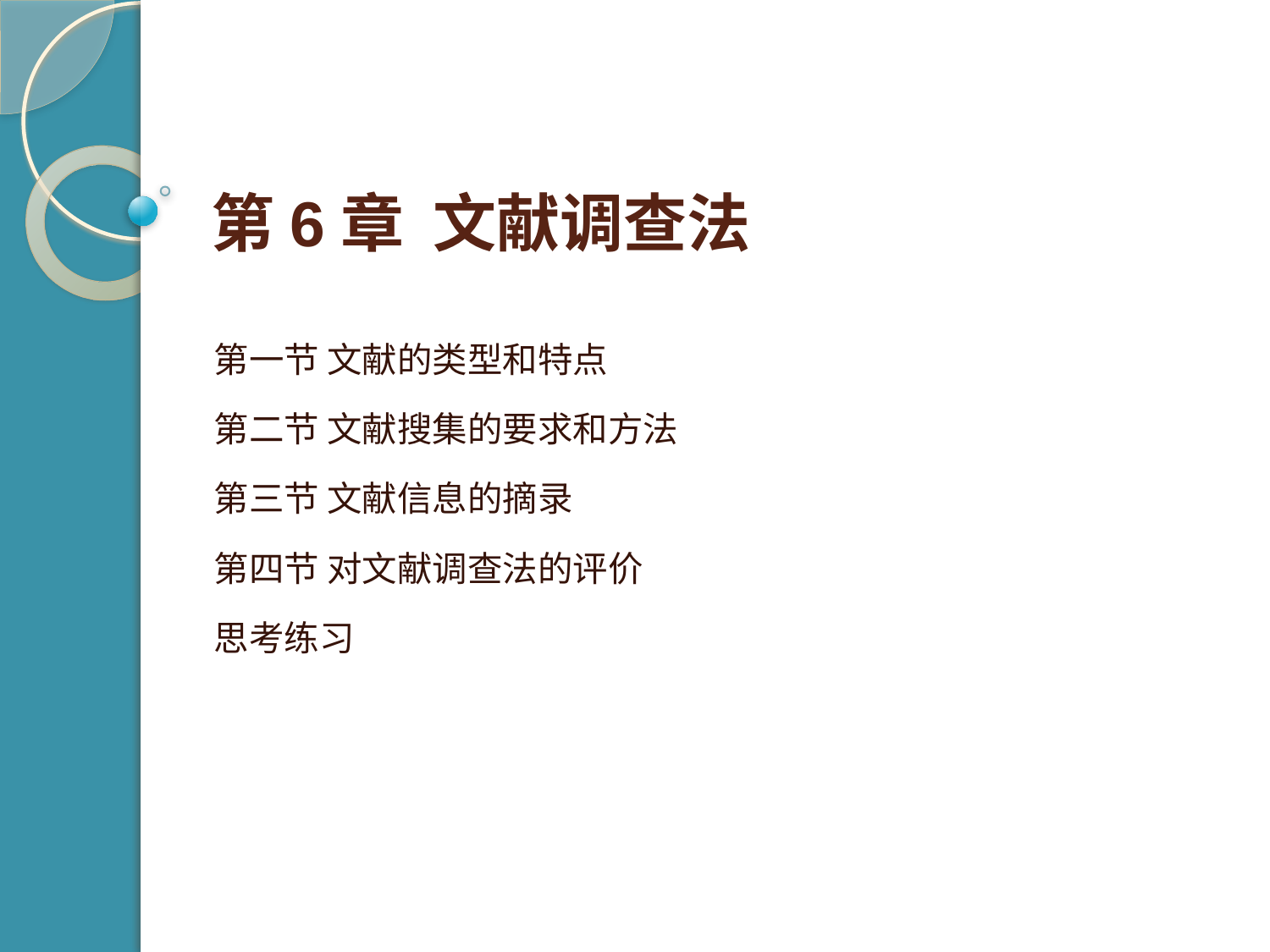

# 第6章  文献调查法
第一节 文献的类型和特点
第二节 文献搜集的要求和方法
第三节 文献信息的摘录
第四节 对文献调查法的评价
思考练习